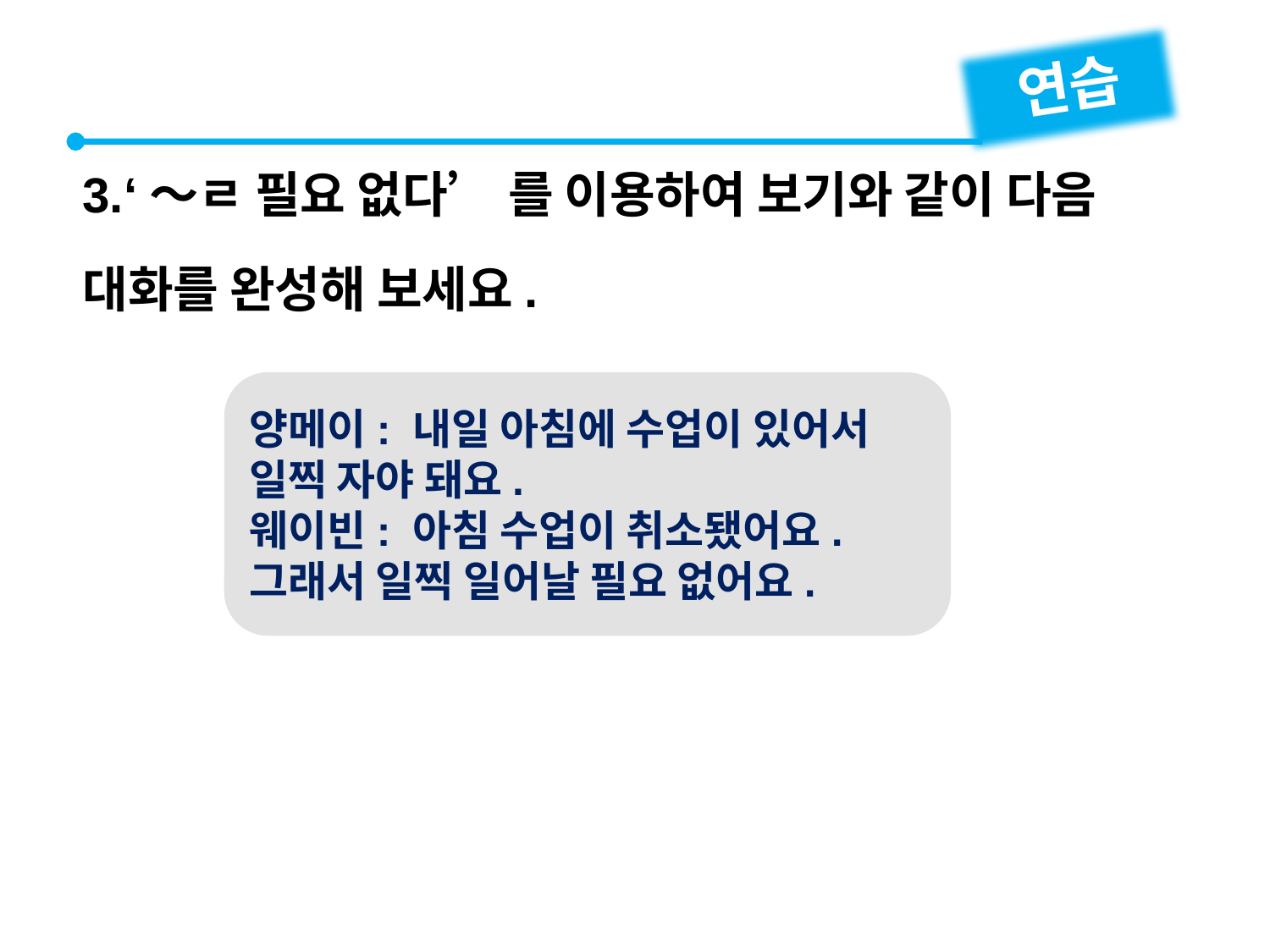

연습
3.‘～ㄹ 필요 없다’ 를 이용하여 보기와 같이 다음 대화를 완성해 보세요.
양메이: 내일 아침에 수업이 있어서 일찍 자야 돼요.
웨이빈: 아침 수업이 취소됐어요. 그래서 일찍 일어날 필요 없어요.